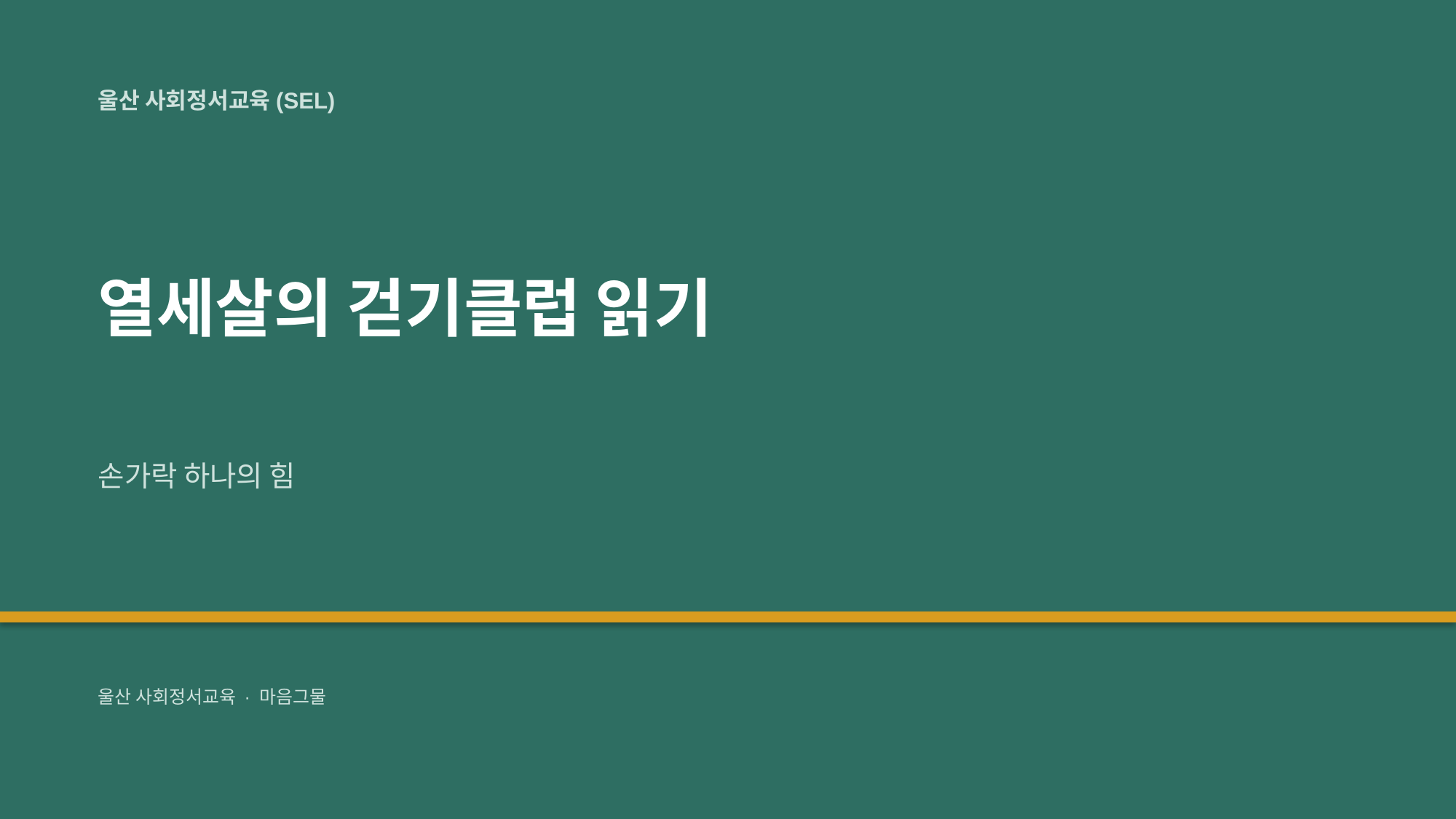

울산 사회정서교육(SEL)
열세살의 걷기클럽 읽기
손가락 하나의 힘

울산 사회정서교육 · 마음그물